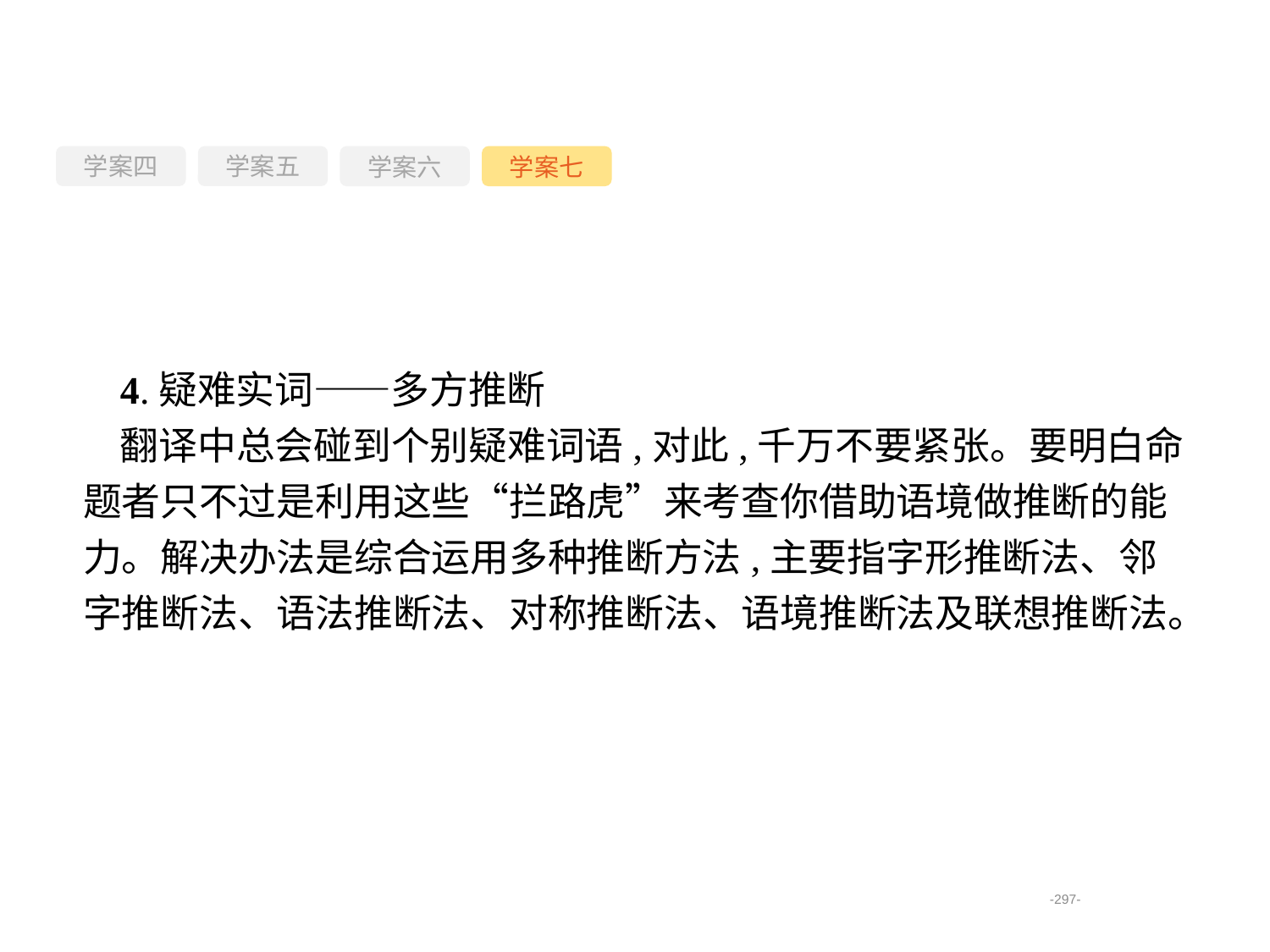

学案四
学案六
学案七
学案五
4.疑难实词——多方推断
翻译中总会碰到个别疑难词语,对此,千万不要紧张。要明白命题者只不过是利用这些“拦路虎”来考查你借助语境做推断的能力。解决办法是综合运用多种推断方法,主要指字形推断法、邻字推断法、语法推断法、对称推断法、语境推断法及联想推断法。
-297-